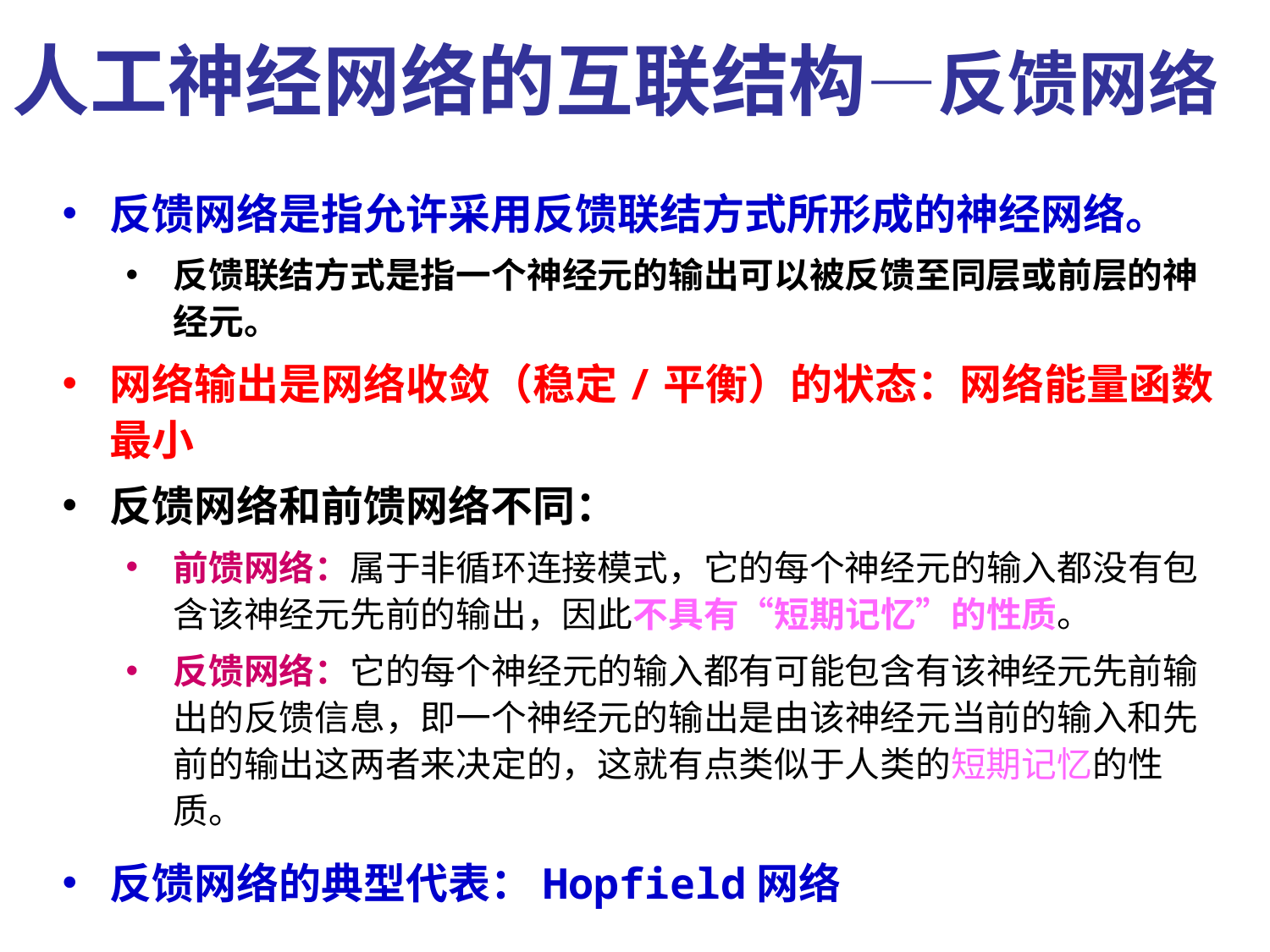

人工神经网络的互联结构—反馈网络
反馈网络是指允许采用反馈联结方式所形成的神经网络。
反馈联结方式是指一个神经元的输出可以被反馈至同层或前层的神经元。
网络输出是网络收敛（稳定/平衡）的状态：网络能量函数最小
反馈网络和前馈网络不同：
前馈网络：属于非循环连接模式，它的每个神经元的输入都没有包含该神经元先前的输出，因此不具有“短期记忆”的性质。
反馈网络：它的每个神经元的输入都有可能包含有该神经元先前输出的反馈信息，即一个神经元的输出是由该神经元当前的输入和先前的输出这两者来决定的，这就有点类似于人类的短期记忆的性质。
反馈网络的典型代表：Hopfield网络